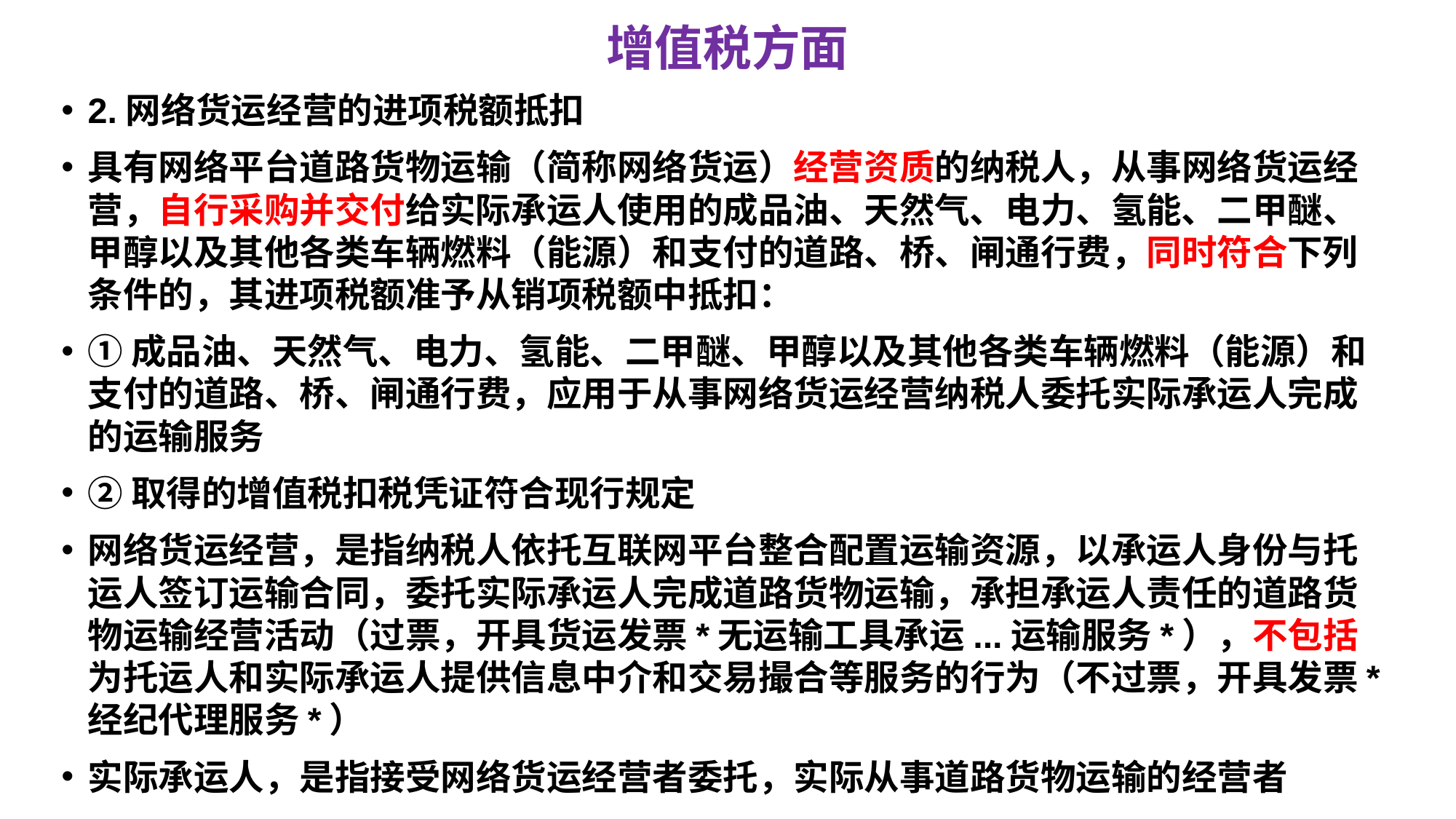

# 增值税方面
2.网络货运经营的进项税额抵扣
具有网络平台道路货物运输（简称网络货运）经营资质的纳税人，从事网络货运经营，自行采购并交付给实际承运人使用的成品油、天然气、电力、氢能、二甲醚、甲醇以及其他各类车辆燃料（能源）和支付的道路、桥、闸通行费，同时符合下列条件的，其进项税额准予从销项税额中抵扣：
①成品油、天然气、电力、氢能、二甲醚、甲醇以及其他各类车辆燃料（能源）和支付的道路、桥、闸通行费，应用于从事网络货运经营纳税人委托实际承运人完成的运输服务
②取得的增值税扣税凭证符合现行规定
网络货运经营，是指纳税人依托互联网平台整合配置运输资源，以承运人身份与托运人签订运输合同，委托实际承运人完成道路货物运输，承担承运人责任的道路货物运输经营活动（过票，开具货运发票*无运输工具承运...运输服务*），不包括为托运人和实际承运人提供信息中介和交易撮合等服务的行为（不过票，开具发票*经纪代理服务*）
实际承运人，是指接受网络货运经营者委托，实际从事道路货物运输的经营者